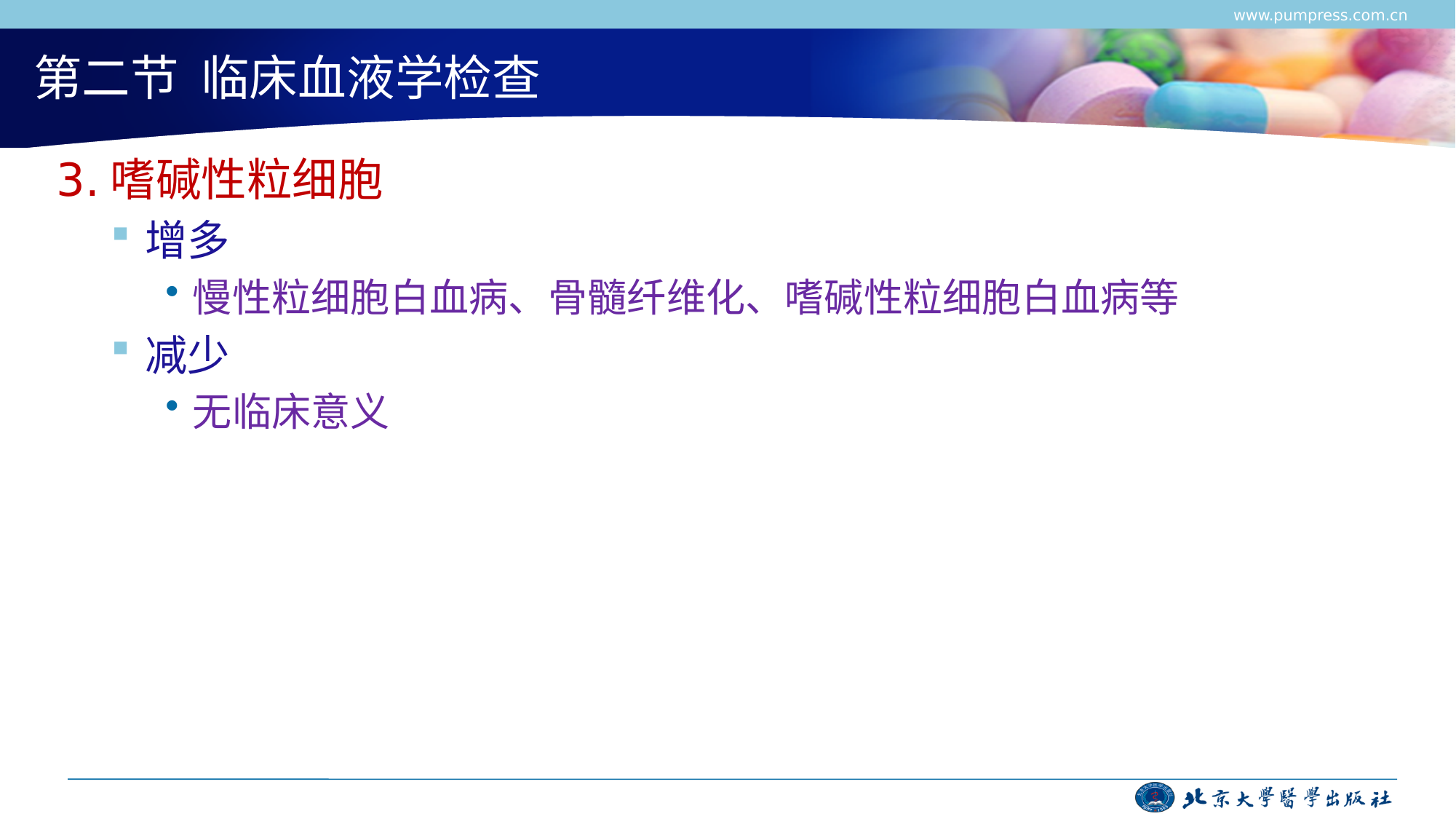

www.pumpress.com.cn
# 第二节  临床血液学检查
3.嗜碱性粒细胞
增多
慢性粒细胞白血病、骨髓纤维化、嗜碱性粒细胞白血病等
减少
无临床意义